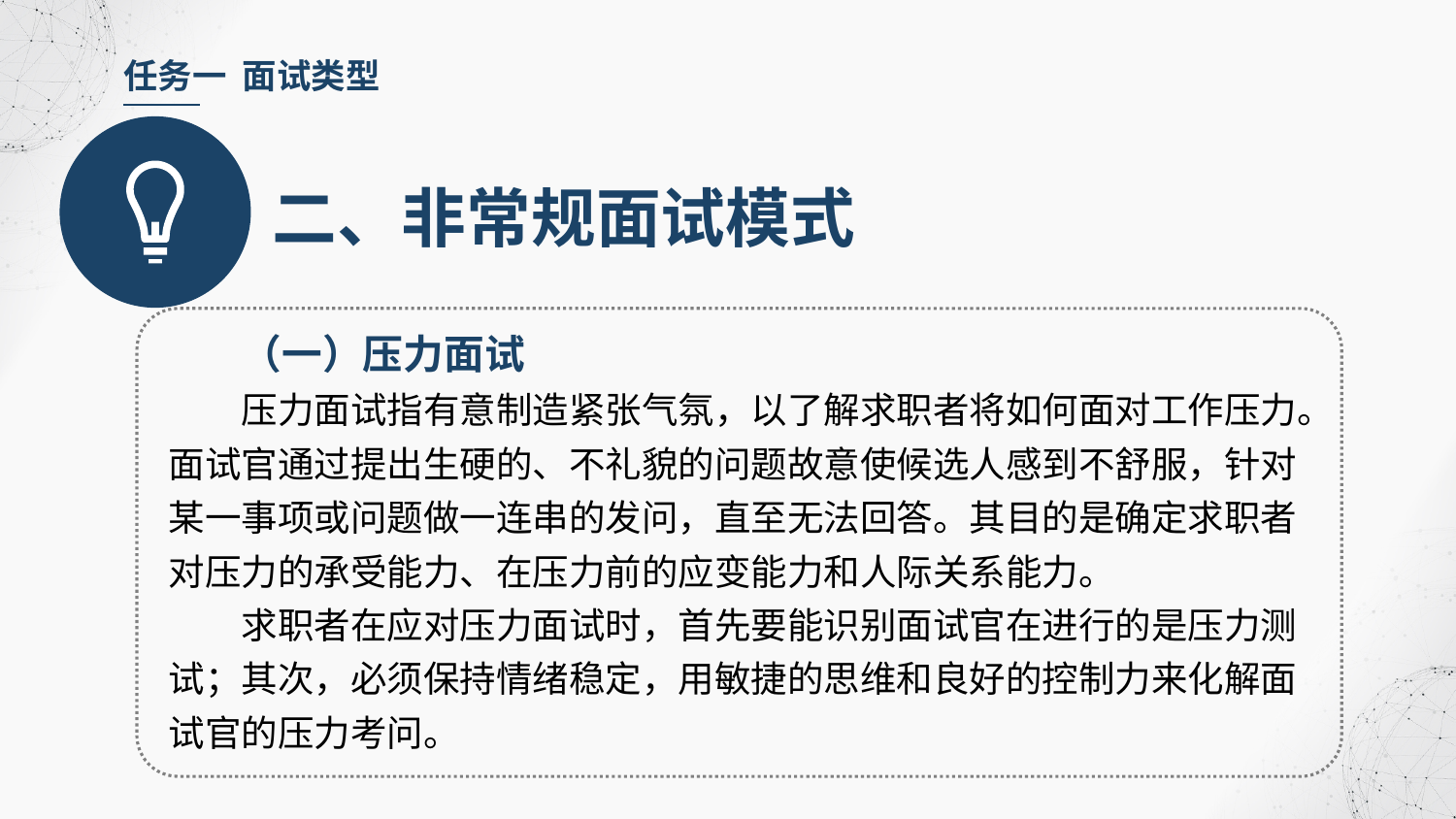

任务一  面试类型

二、非常规面试模式

（一）压力面试
压力面试指有意制造紧张气氛，以了解求职者将如何面对工作压力。面试官通过提出生硬的、不礼貌的问题故意使候选人感到不舒服，针对某一事项或问题做一连串的发问，直至无法回答。其目的是确定求职者对压力的承受能力、在压力前的应变能力和人际关系能力。
求职者在应对压力面试时，首先要能识别面试官在进行的是压力测试；其次，必须保持情绪稳定，用敏捷的思维和良好的控制力来化解面试官的压力考问。